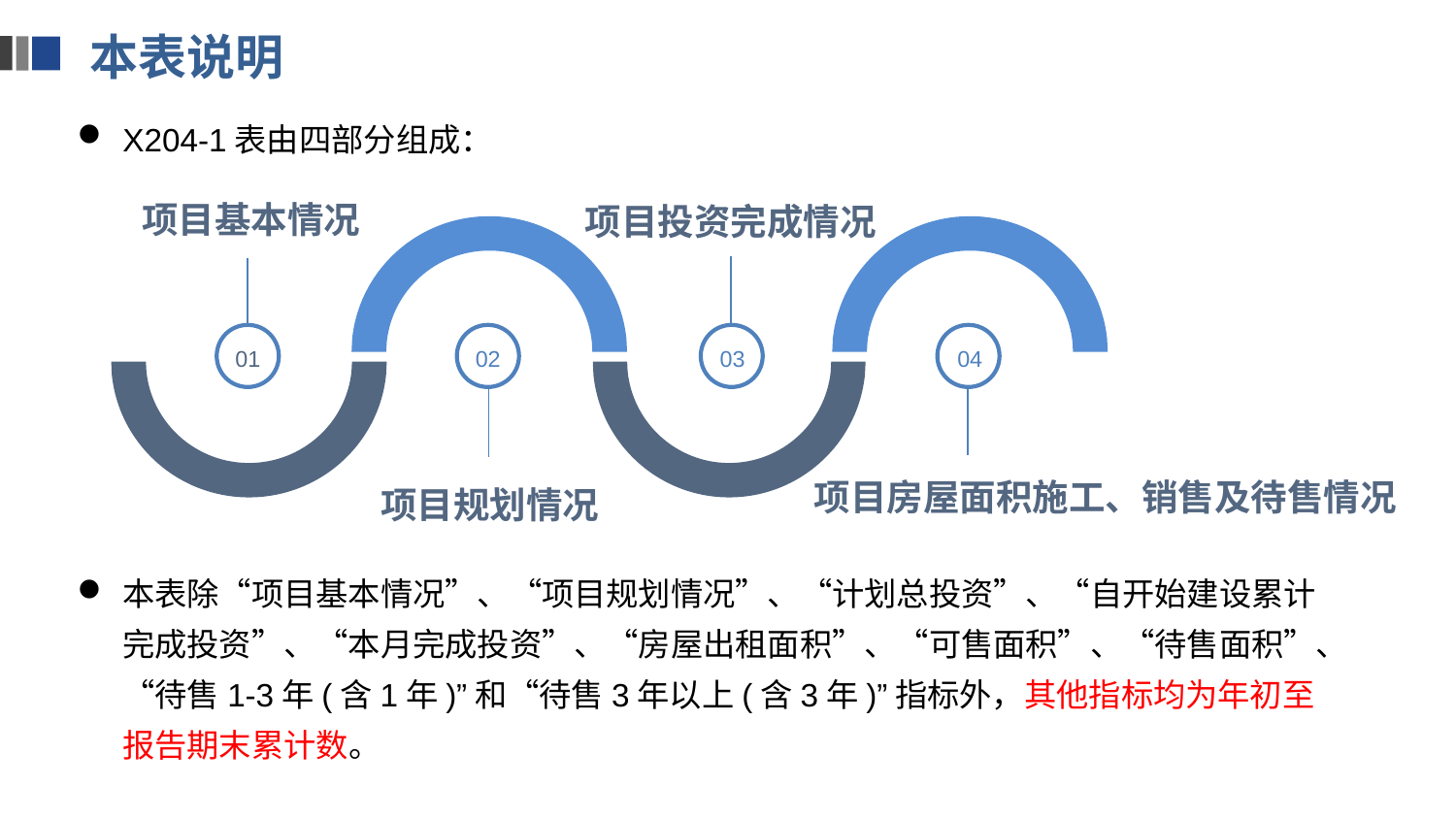

本表说明

X204-1表由四部分组成：

项目基本情况
项目投资完成情况

01
02
03
04

项目房屋面积施工、销售及待售情况
项目规划情况
本表除“项目基本情况”、“项目规划情况”、“计划总投资”、“自开始建设累计完成投资”、“本月完成投资”、“房屋出租面积”、“可售面积”、“待售面积”、“待售1-3年(含1年)”和“待售3年以上(含3年)”指标外，其他指标均为年初至报告期末累计数。